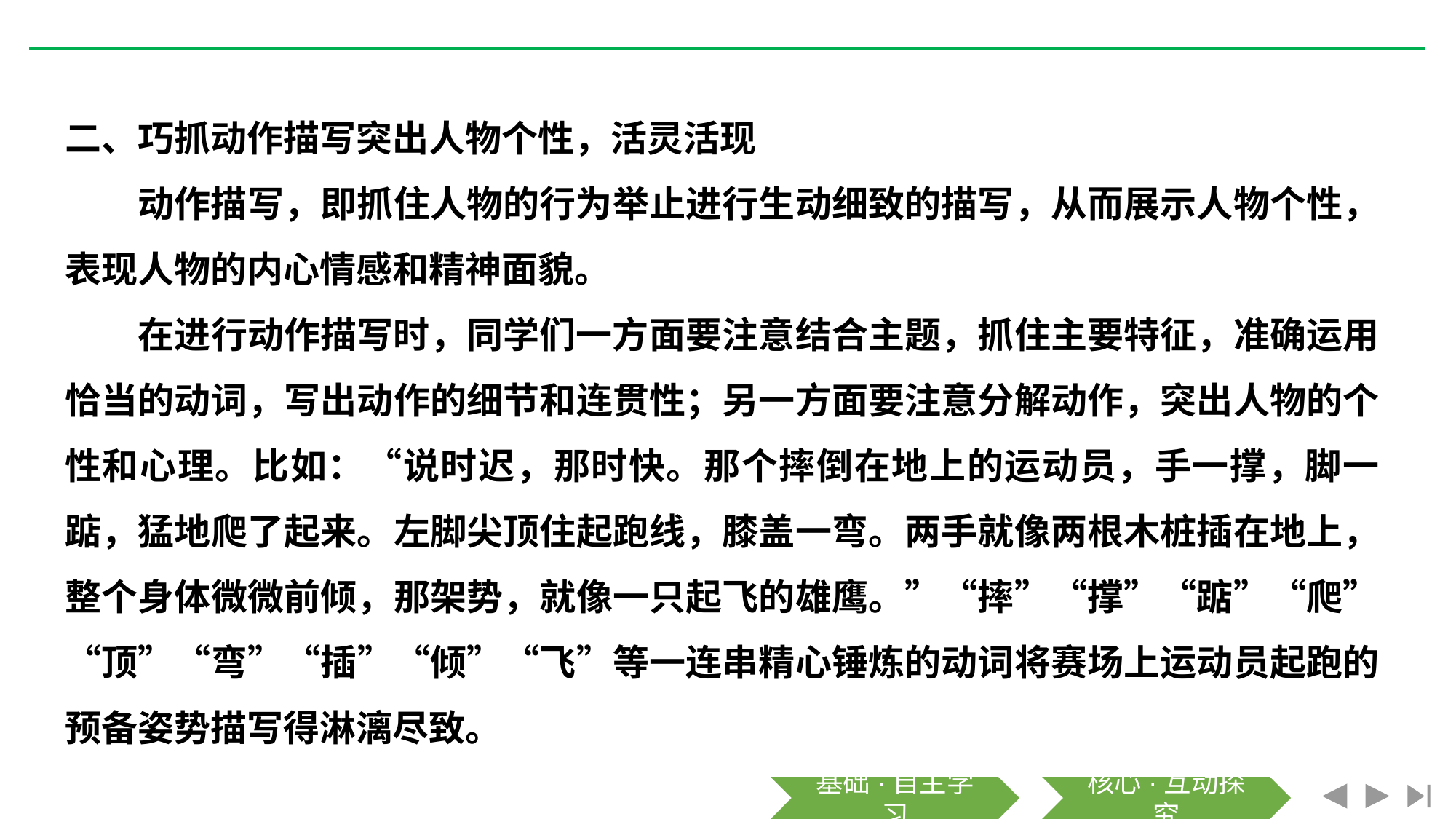

二、巧抓动作描写突出人物个性，活灵活现
动作描写，即抓住人物的行为举止进行生动细致的描写，从而展示人物个性，表现人物的内心情感和精神面貌。
在进行动作描写时，同学们一方面要注意结合主题，抓住主要特征，准确运用恰当的动词，写出动作的细节和连贯性；另一方面要注意分解动作，突出人物的个性和心理。比如：“说时迟，那时快。那个摔倒在地上的运动员，手一撑，脚一踮，猛地爬了起来。左脚尖顶住起跑线，膝盖一弯。两手就像两根木桩插在地上，整个身体微微前倾，那架势，就像一只起飞的雄鹰。”“摔”“撑”“踮”“爬”“顶”“弯”“插”“倾”“飞”等一连串精心锤炼的动词将赛场上运动员起跑的预备姿势描写得淋漓尽致。